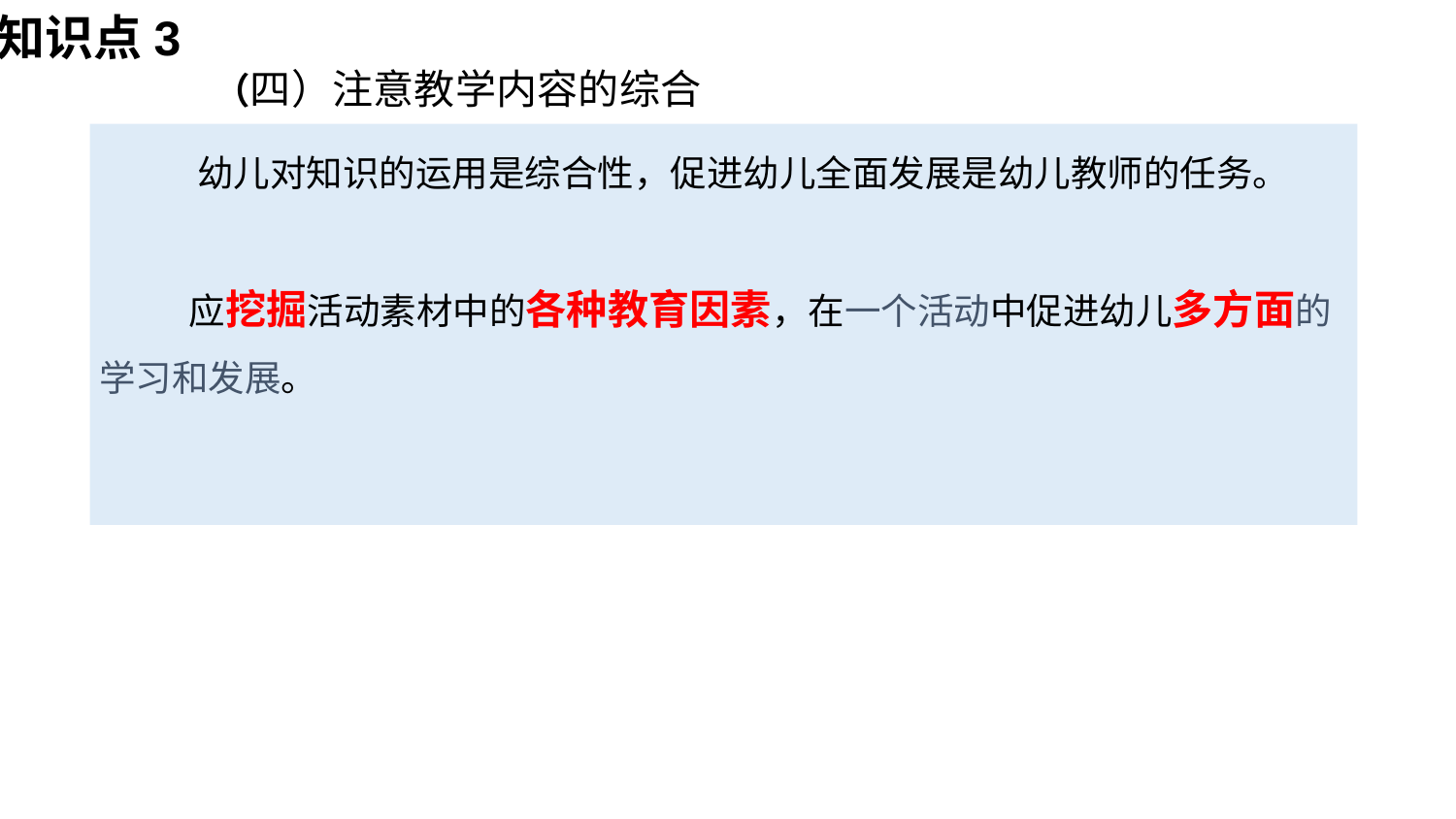

知识点3
（四）注意教学内容的综合
  幼儿对知识的运用是综合性，促进幼儿全面发展是幼儿教师的任务。

 应挖掘活动素材中的各种教育因素，在一个活动中促进幼儿多方面的学习和发展。